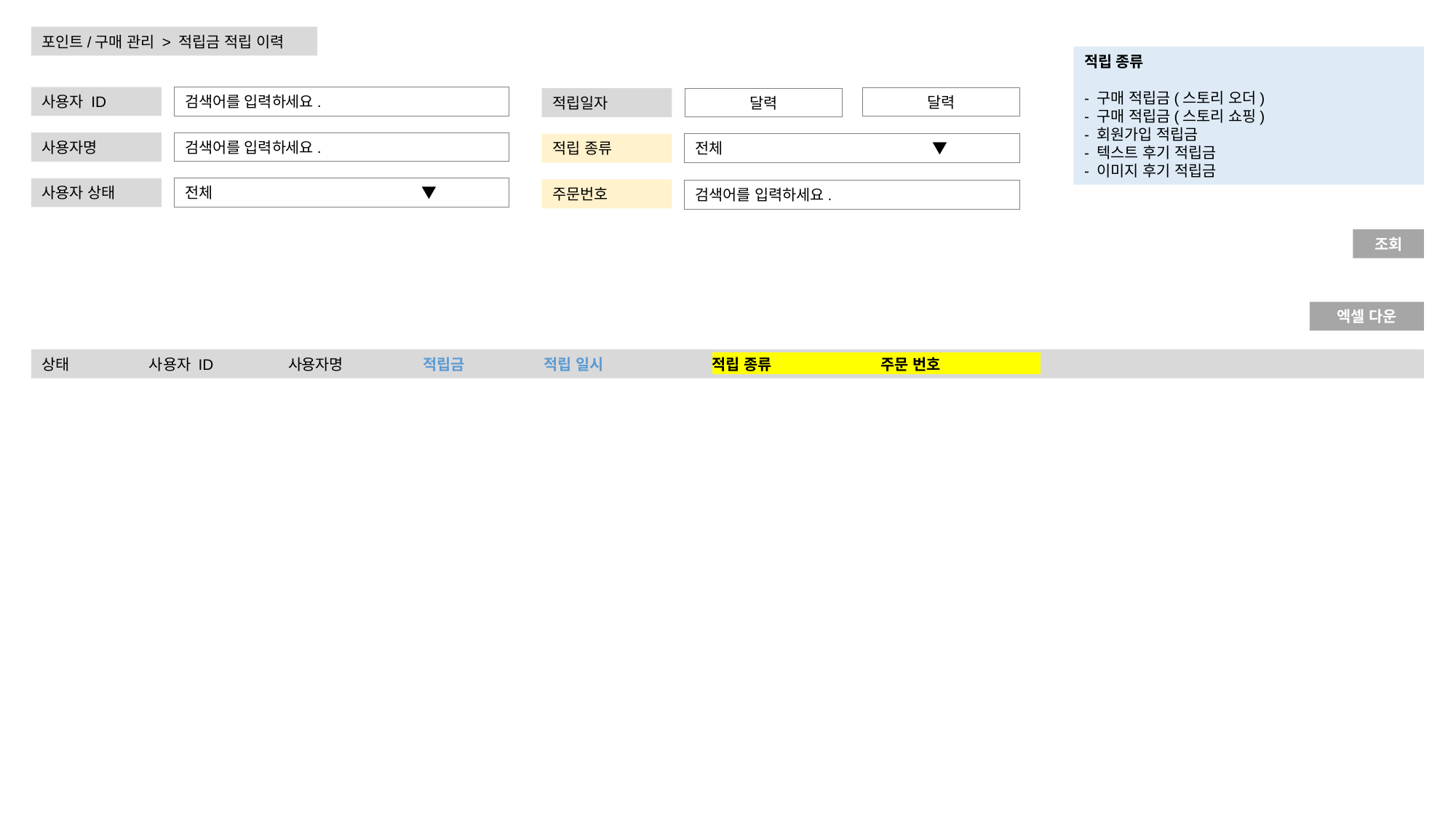

포인트/구매 관리 > 적립금 적립 이력
적립 종류

- 구매 적립금(스토리 오더)
- 구매 적립금(스토리 쇼핑)
- 회원가입 적립금
- 텍스트 후기 적립금
- 이미지 후기 적립금
사용자 ID
검색어를 입력하세요.
달력
적립일자
달력
사용자명
검색어를 입력하세요.
적립 종류
전체                                                  ▼
사용자 상태
전체                                                  ▼
주문번호
검색어를 입력하세요.
조회
엑셀 다운
상태                   사용자 ID                 사용자명                   적립금                   적립 일시                          적립 종류                          주문 번호